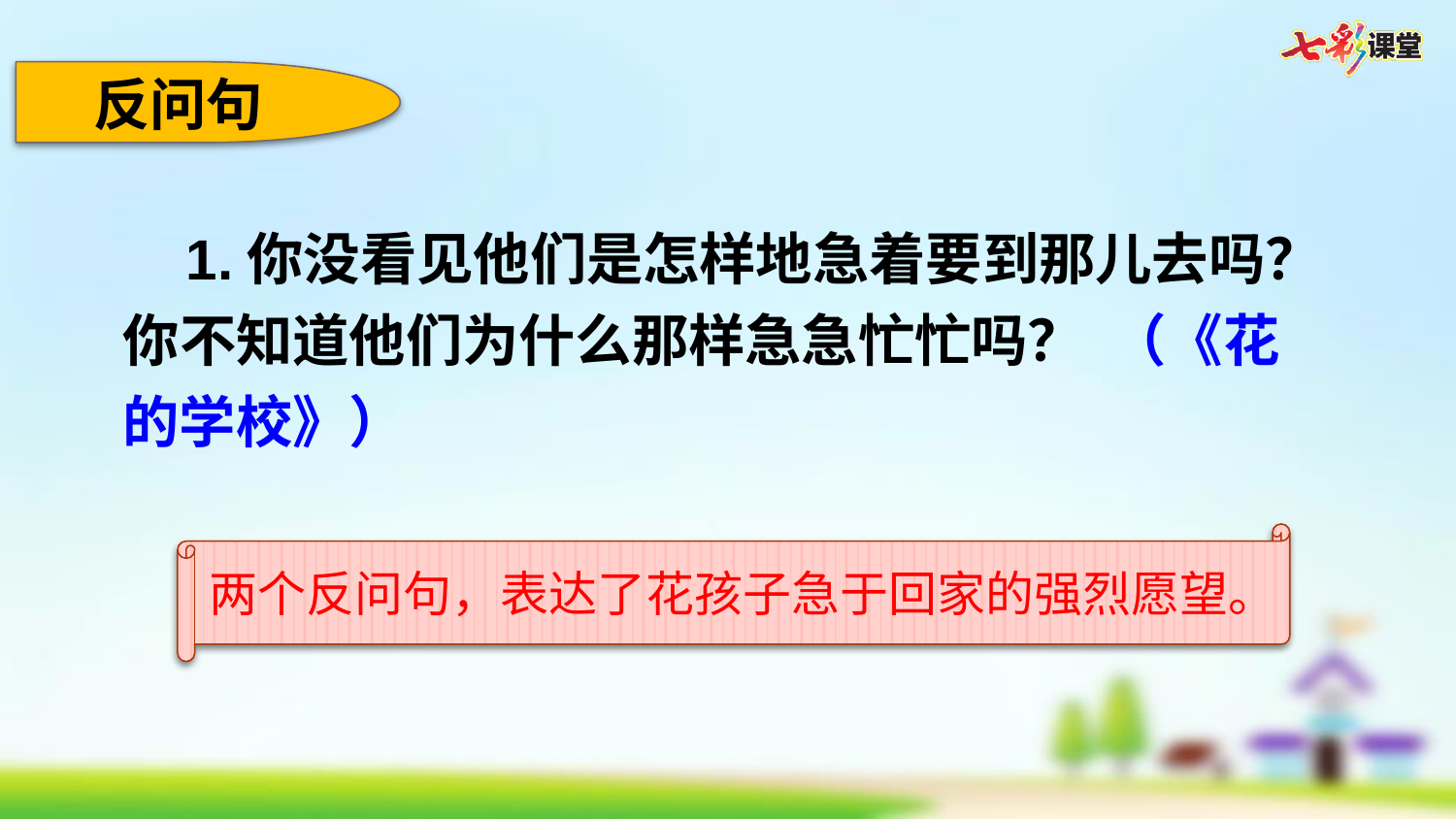

反问句
    1.你没看见他们是怎样地急着要到那儿去吗？你不知道他们为什么那样急急忙忙吗？  （《花的学校》）
两个反问句，表达了花孩子急于回家的强烈愿望。